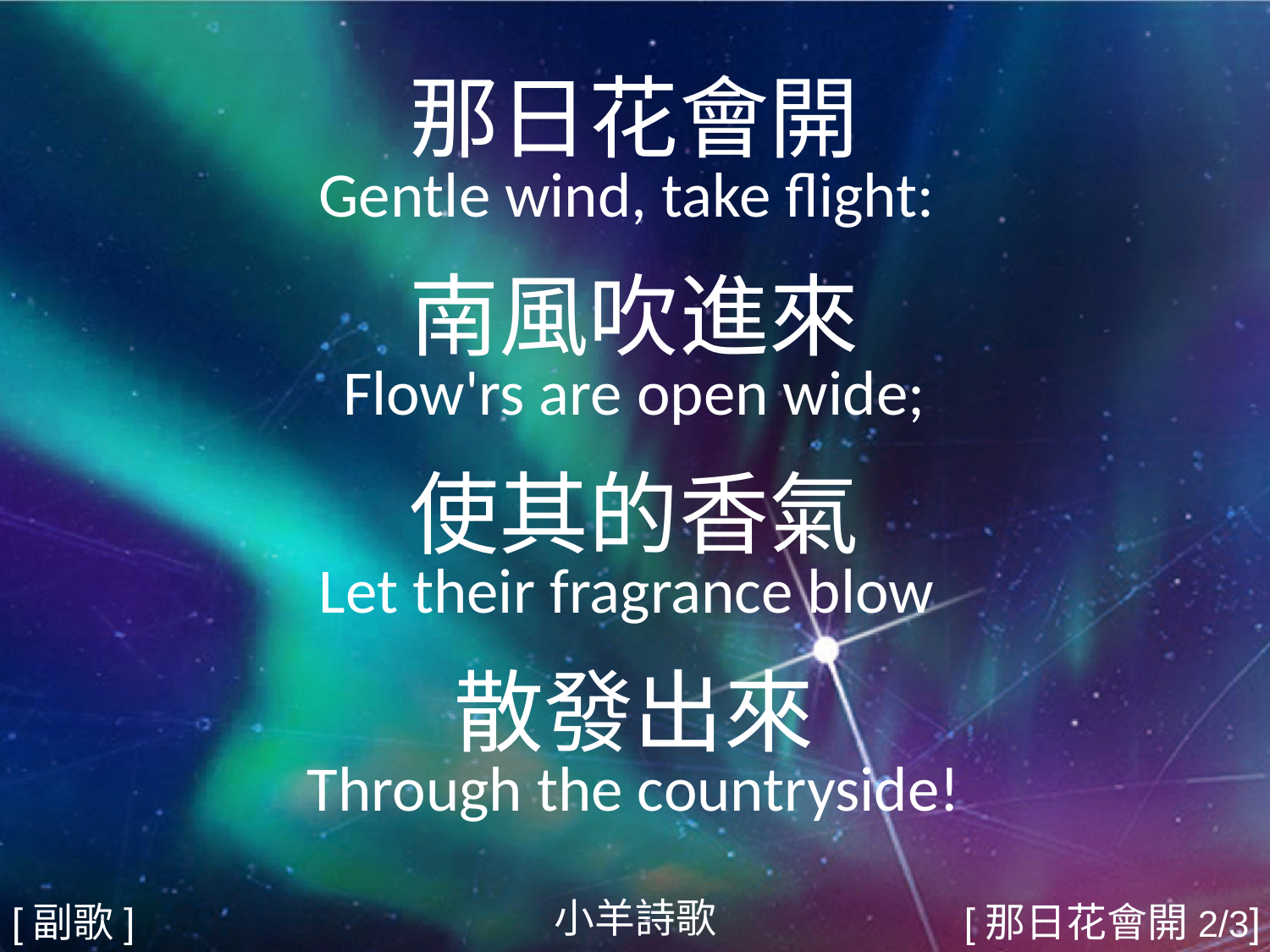

那日花會開
Gentle wind, take flight:

南風吹進來
Flow'rs are open wide;

使其的香氣
Let their fragrance blow

散發出來
Through the countryside!
#

小羊詩歌
[副歌]
[那日花會開2/3]